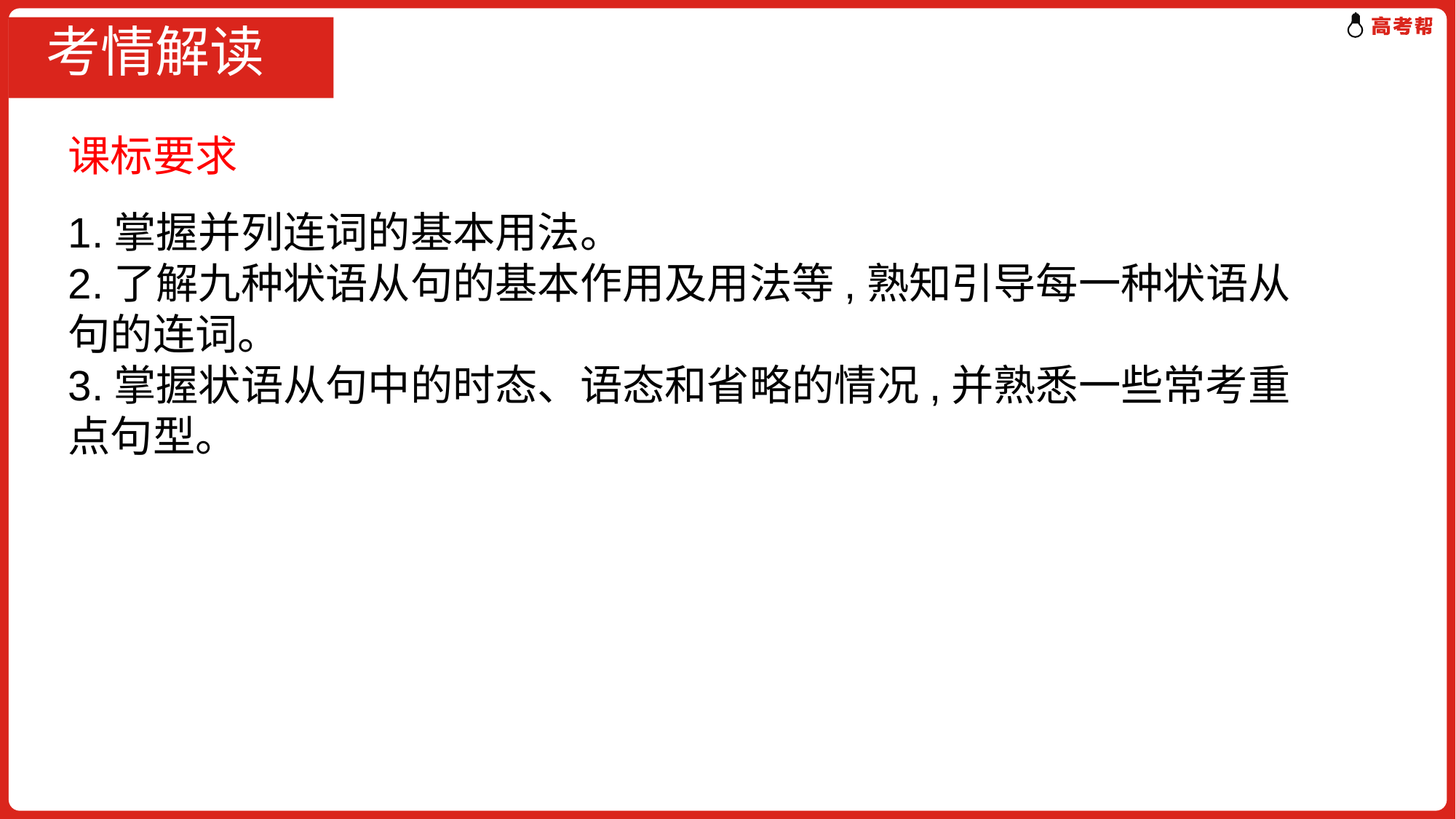

# 考情解读
课标要求
1.掌握并列连词的基本用法。
2.了解九种状语从句的基本作用及用法等,熟知引导每一种状语从句的连词。
3.掌握状语从句中的时态、语态和省略的情况,并熟悉一些常考重点句型。